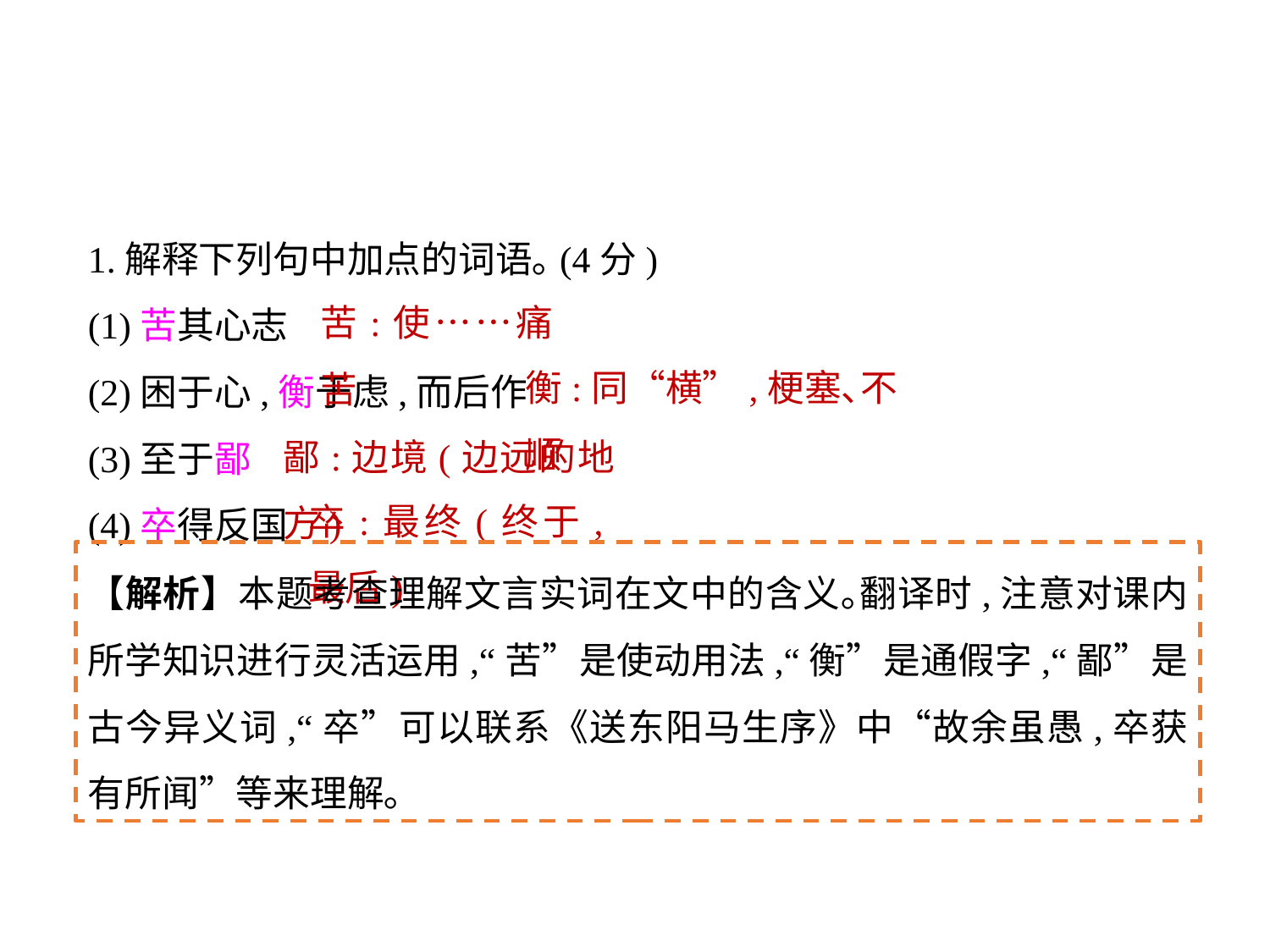

1.解释下列句中加点的词语｡(4分)
(1)苦其心志
(2)困于心,衡于虑,而后作
(3)至于鄙
(4)卒得反国
苦:使……痛苦
衡:同“横”,梗塞､不顺
鄙:边境(边远的地方)
卒:最终(终于,最后)
【解析】本题考查理解文言实词在文中的含义｡翻译时,注意对课内所学知识进行灵活运用,“苦”是使动用法,“衡”是通假字,“鄙”是古今异义词,“卒”可以联系《送东阳马生序》中“故余虽愚,卒获有所闻”等来理解｡